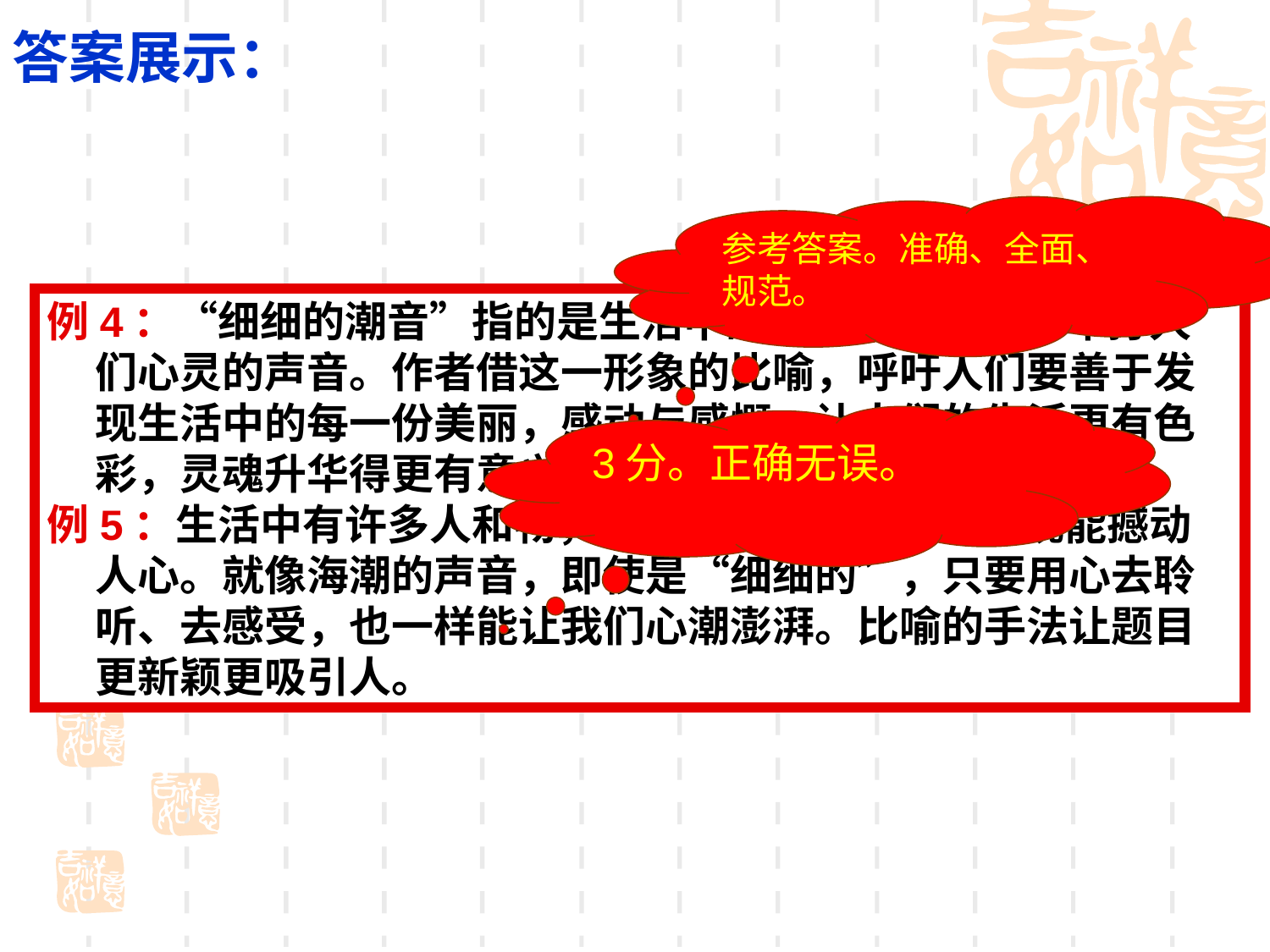

答案展示：
参考答案。准确、全面、规范。
例4：“细细的潮音”指的是生活中的点点滴滴的小事叩打人们心灵的声音。作者借这一形象的比喻，呼吁人们要善于发现生活中的每一份美丽，感动与感慨，让人们的生活更有色彩，灵魂升华得更有意义。
例5：生活中有许多人和物，他们卑微，但他们的表现能撼动人心。就像海潮的声音，即使是“细细的”，只要用心去聆听、去感受，也一样能让我们心潮澎湃。比喻的手法让题目更新颖更吸引人。
3分。正确无误。